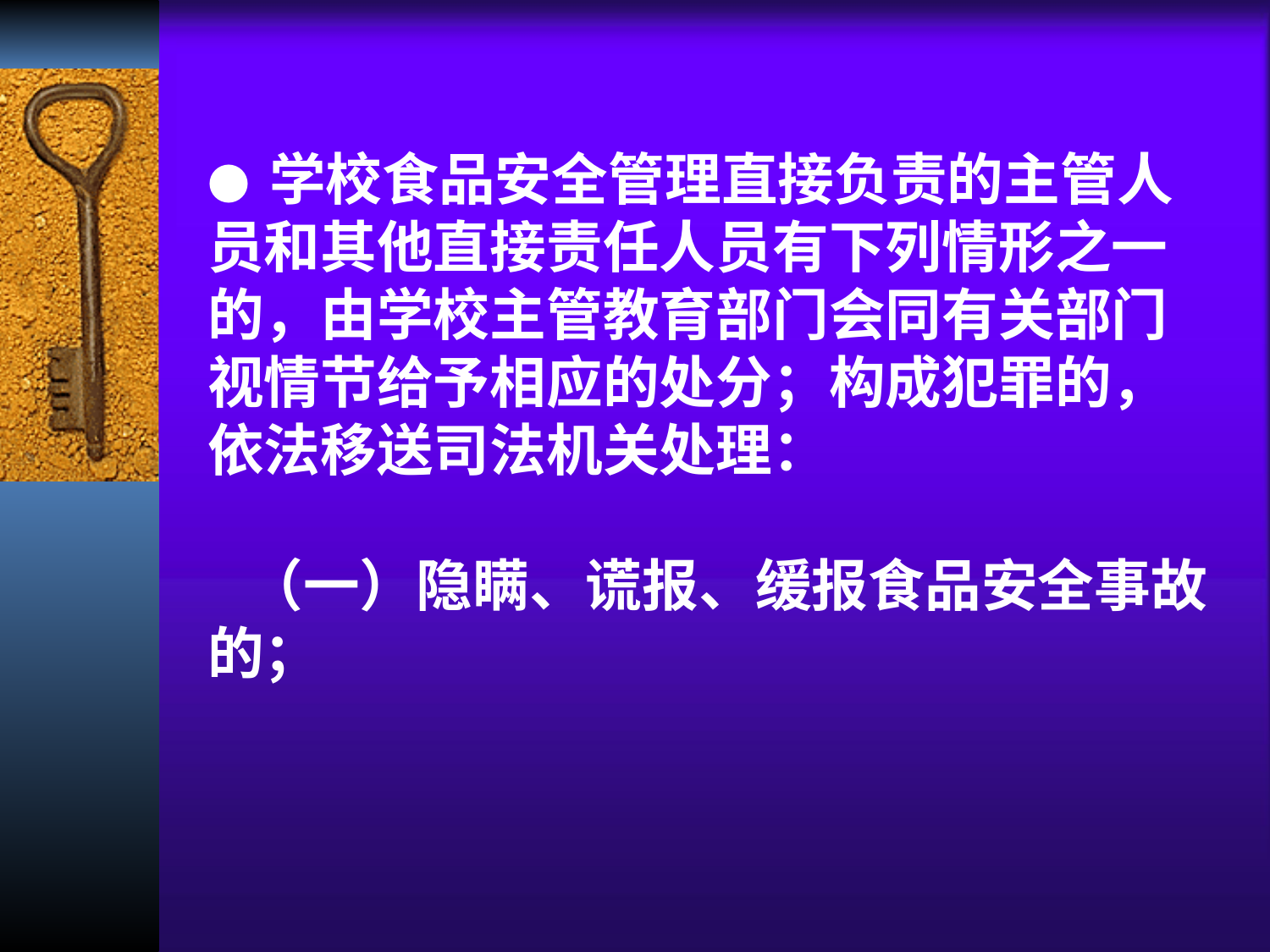

● 学校食品安全管理直接负责的主管人员和其他直接责任人员有下列情形之一的，由学校主管教育部门会同有关部门视情节给予相应的处分；构成犯罪的，依法移送司法机关处理：

  （一）隐瞒、谎报、缓报食品安全事故的；